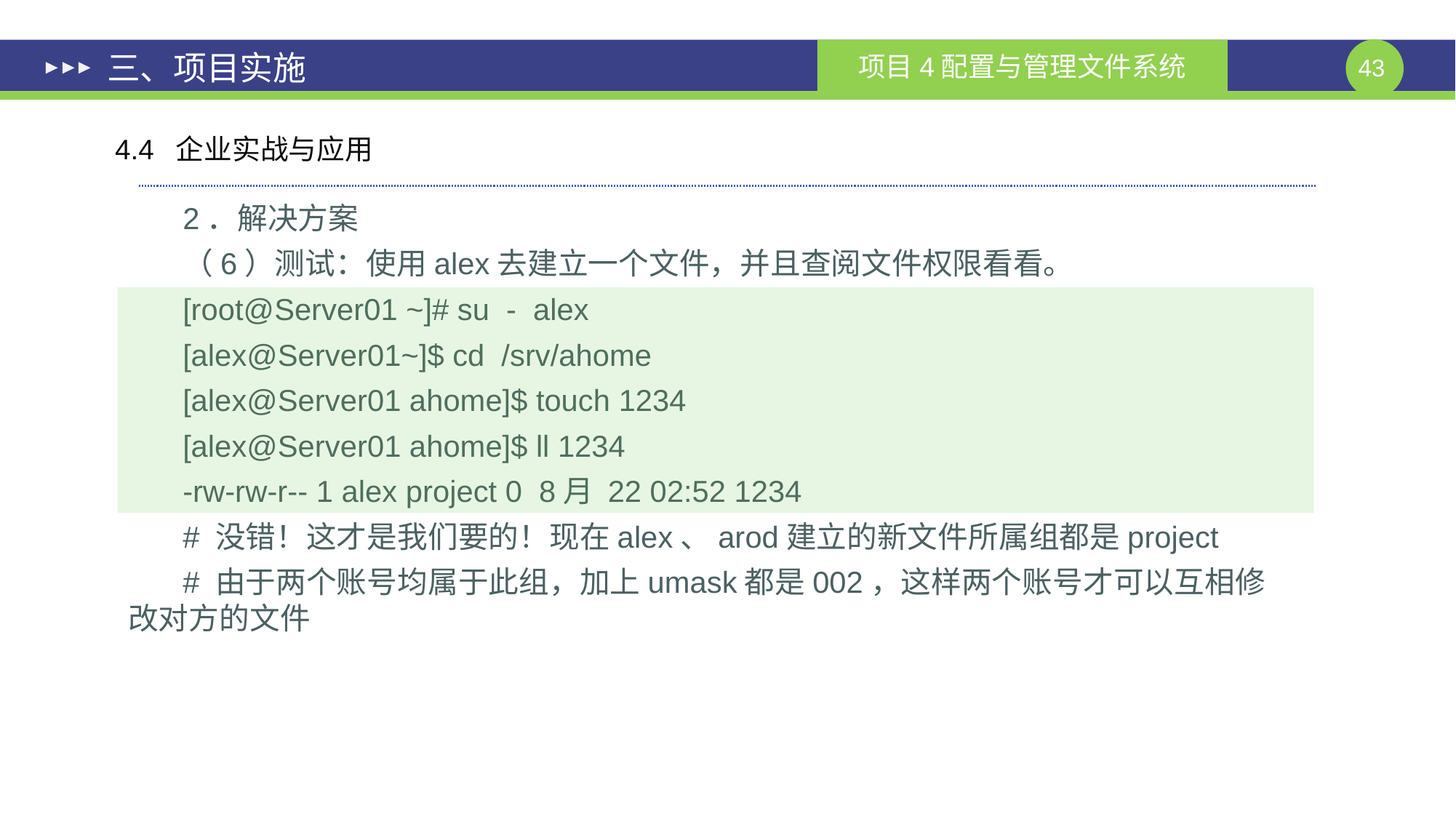

# 三、项目实施
4.4  企业实战与应用
2．解决方案
（6）测试：使用alex去建立一个文件，并且查阅文件权限看看。
[root@Server01 ~]# su  -  alex
[alex@Server01~]$ cd  /srv/ahome
[alex@Server01 ahome]$ touch 1234
[alex@Server01 ahome]$ ll 1234
-rw-rw-r-- 1 alex project 0  8月 22 02:52 1234
# 没错！这才是我们要的！现在alex、arod建立的新文件所属组都是project
# 由于两个账号均属于此组，加上umask都是002，这样两个账号才可以互相修改对方的文件